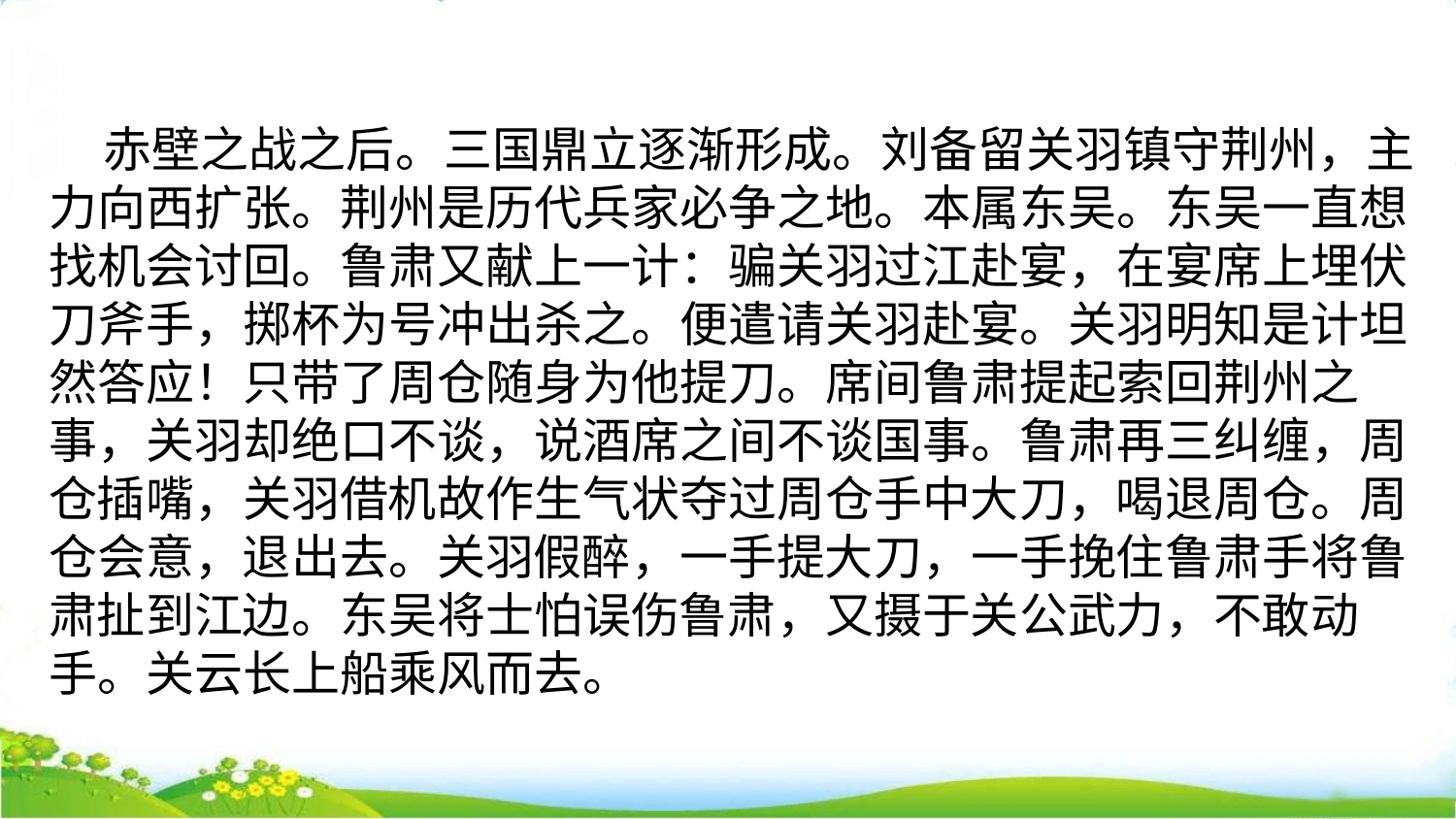

赤壁之战之后。三国鼎立逐渐形成。刘备留关羽镇守荆州，主力向西扩张。荆州是历代兵家必争之地。本属东吴。东吴一直想找机会讨回。鲁肃又献上一计：骗关羽过江赴宴，在宴席上埋伏刀斧手，掷杯为号冲出杀之。便遣请关羽赴宴。关羽明知是计坦然答应！只带了周仓随身为他提刀。席间鲁肃提起索回荆州之事，关羽却绝口不谈，说酒席之间不谈国事。鲁肃再三纠缠，周仓插嘴，关羽借机故作生气状夺过周仓手中大刀，喝退周仓。周仓会意，退出去。关羽假醉，一手提大刀，一手挽住鲁肃手将鲁肃扯到江边。东吴将士怕误伤鲁肃，又摄于关公武力，不敢动手。关云长上船乘风而去。